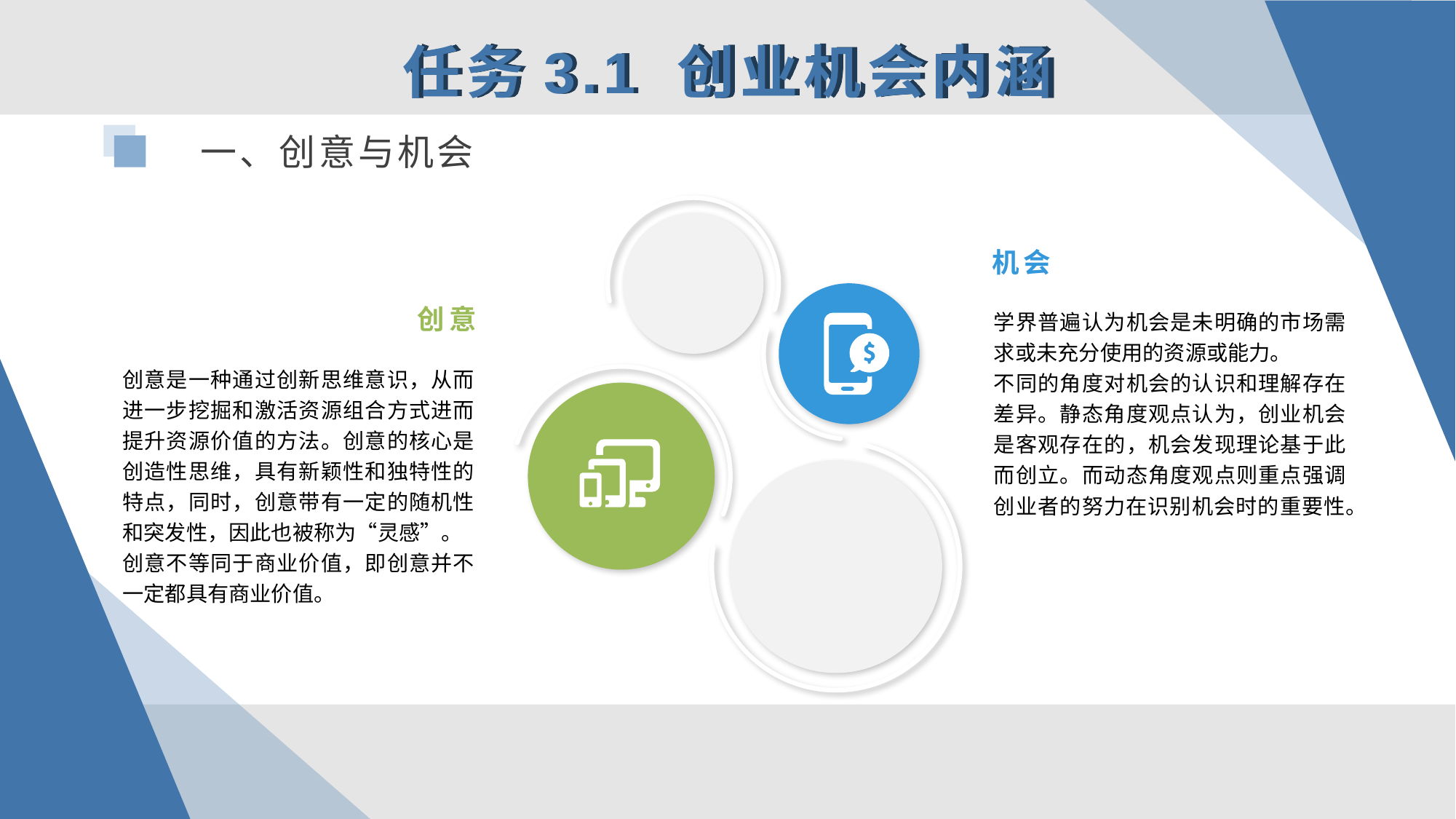

任务3.1 创业机会内涵
一、创意与机会

机会

创意
学界普遍认为机会是未明确的市场需求或未充分使用的资源或能力。
不同的角度对机会的认识和理解存在差异。静态角度观点认为，创业机会是客观存在的，机会发现理论基于此而创立。而动态角度观点则重点强调创业者的努力在识别机会时的重要性。

创意是一种通过创新思维意识，从而进一步挖掘和激活资源组合方式进而提升资源价值的方法。创意的核心是创造性思维，具有新颖性和独特性的特点，同时，创意带有一定的随机性和突发性，因此也被称为“灵感”。
创意不等同于商业价值，即创意并不一定都具有商业价值。